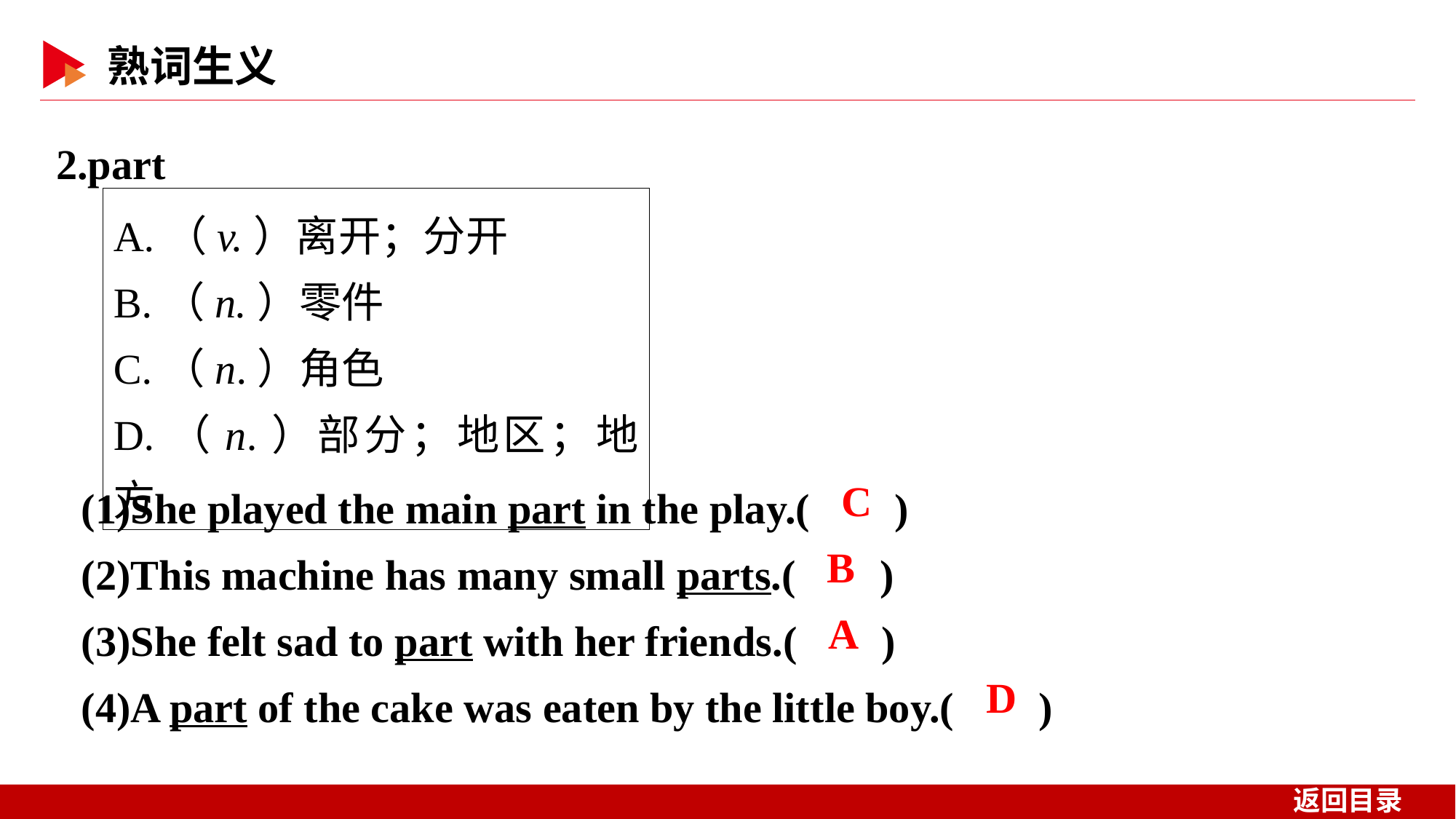

2.part
A.（v.）离开；分开
B.（n.）零件
C.（n.）角色
D.（n.）部分；地区；地方
(1)She played the main part in the play.(        )
(2)This machine has many small parts.(        )
(3)She felt sad to part with her friends.(        )
(4)A part of the cake was eaten by the little boy.(        )
   C
   B
   A
   D